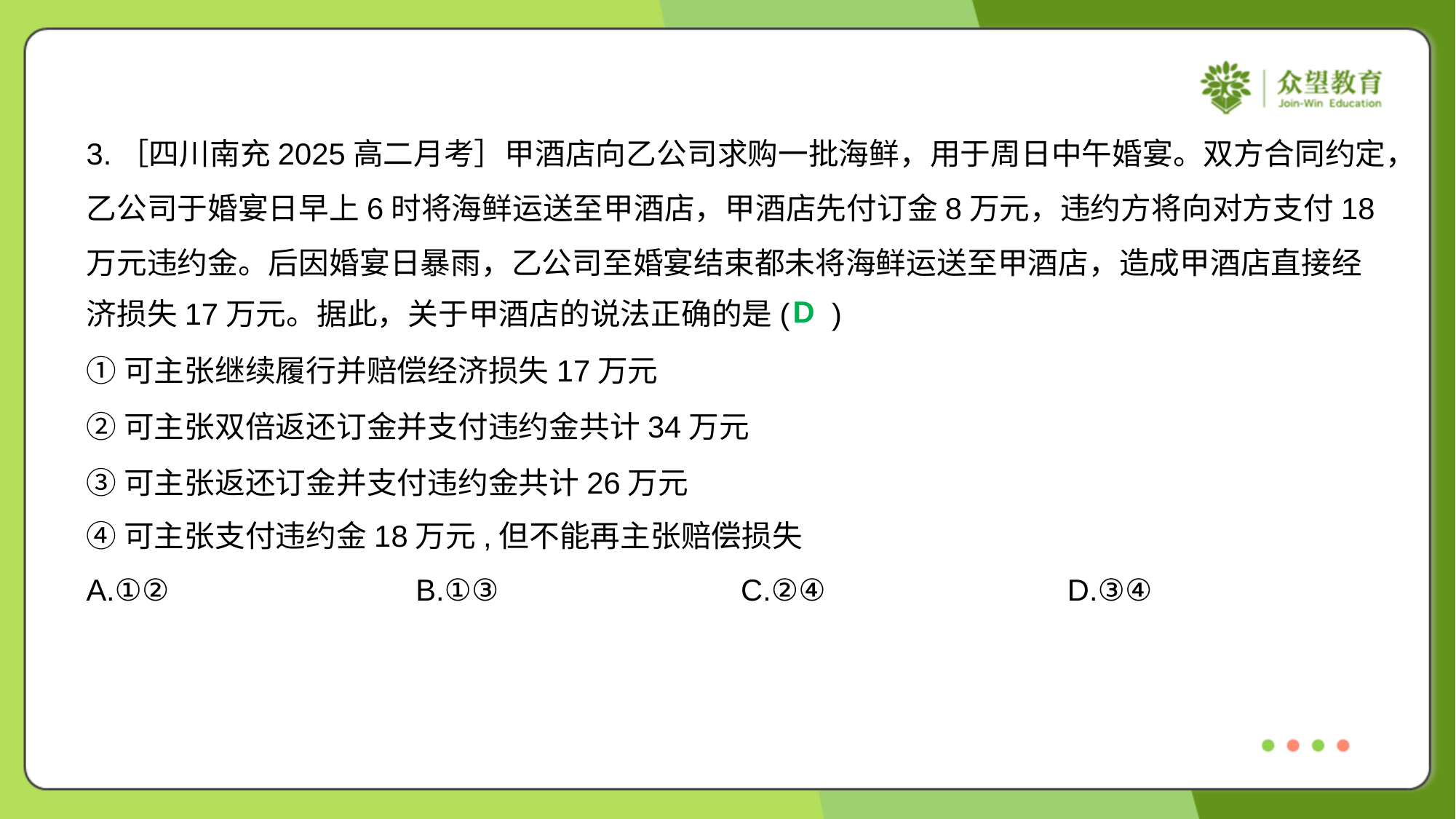

3.［四川南充2025高二月考］甲酒店向乙公司求购一批海鲜，用于周日中午婚宴。双方合同约定，
乙公司于婚宴日早上6时将海鲜运送至甲酒店，甲酒店先付订金8万元，违约方将向对方支付18
万元违约金。后因婚宴日暴雨，乙公司至婚宴结束都未将海鲜运送至甲酒店，造成甲酒店直接经
济损失17万元。据此，关于甲酒店的说法正确的是(     )
D
①可主张继续履行并赔偿经济损失17万元
②可主张双倍返还订金并支付违约金共计34万元
③可主张返还订金并支付违约金共计26万元
④可主张支付违约金18万元,但不能再主张赔偿损失
A.①②	B.①③	C.②④	D.③④